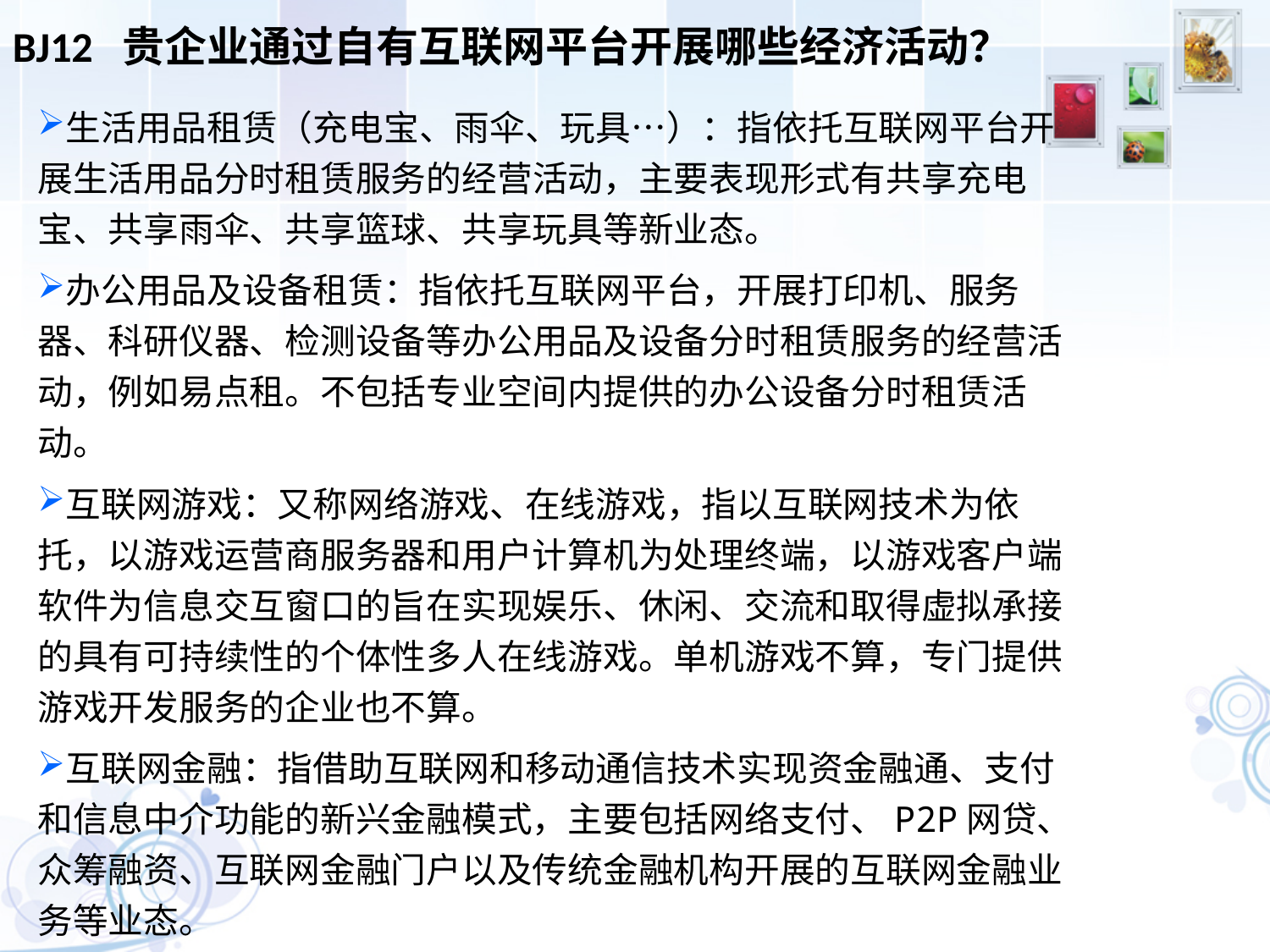

BJ12  贵企业通过自有互联网平台开展哪些经济活动？

生活用品租赁（充电宝、雨伞、玩具…）：指依托互联网平台开展生活用品分时租赁服务的经营活动，主要表现形式有共享充电宝、共享雨伞、共享篮球、共享玩具等新业态。
办公用品及设备租赁：指依托互联网平台，开展打印机、服务器、科研仪器、检测设备等办公用品及设备分时租赁服务的经营活动，例如易点租。不包括专业空间内提供的办公设备分时租赁活动。
互联网游戏：又称网络游戏、在线游戏，指以互联网技术为依托，以游戏运营商服务器和用户计算机为处理终端，以游戏客户端软件为信息交互窗口的旨在实现娱乐、休闲、交流和取得虚拟承接的具有可持续性的个体性多人在线游戏。单机游戏不算，专门提供游戏开发服务的企业也不算。
互联网金融：指借助互联网和移动通信技术实现资金融通、支付和信息中介功能的新兴金融模式，主要包括网络支付、P2P网贷、众筹融资、互联网金融门户以及传统金融机构开展的互联网金融业务等业态。